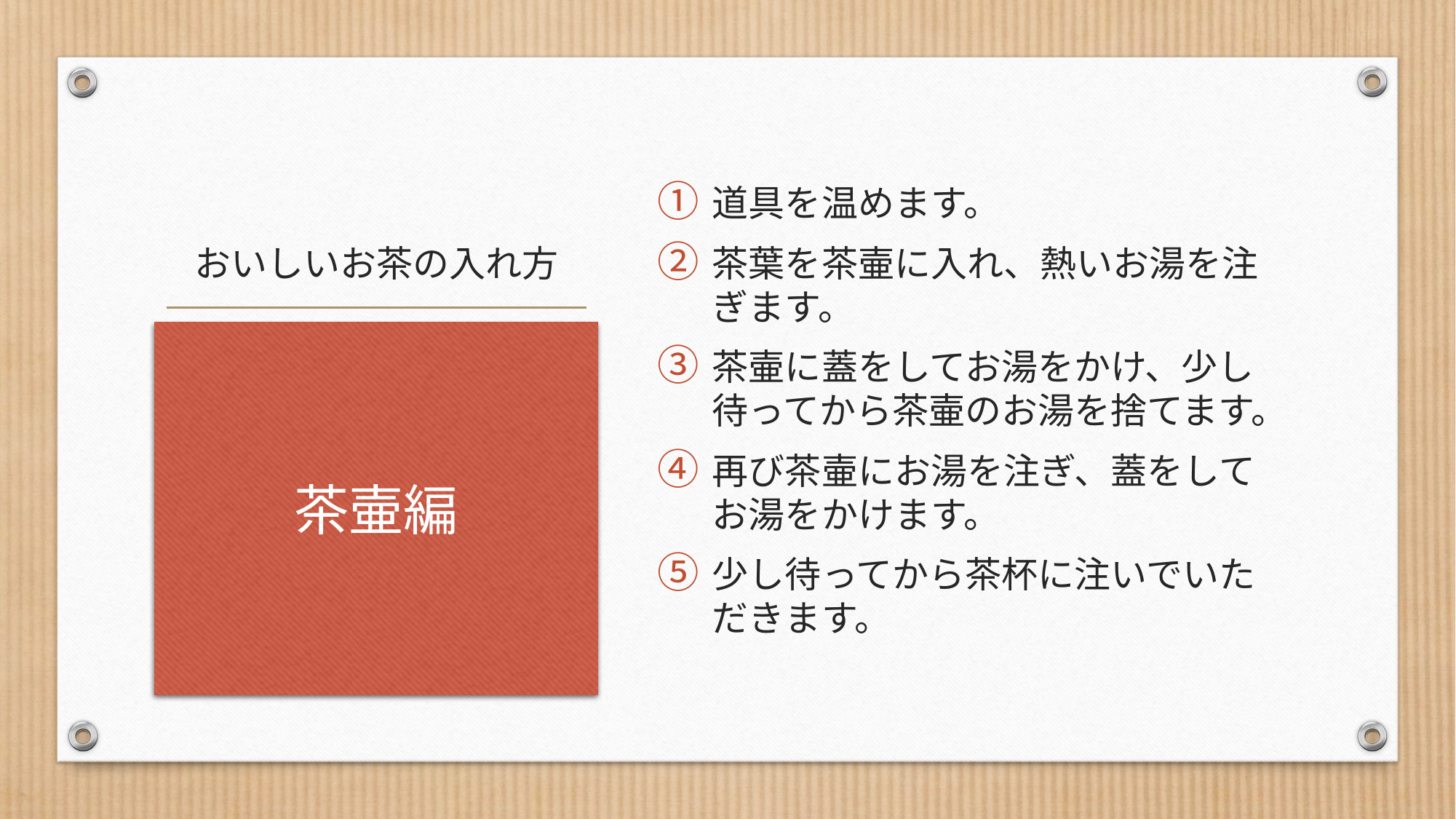

道具を温めます。
茶葉を茶壷に入れ、熱いお湯を注ぎます。
茶壷に蓋をしてお湯をかけ、少し待ってから茶壷のお湯を捨てます。
再び茶壷にお湯を注ぎ、蓋をしてお湯をかけます。
少し待ってから茶杯に注いでいただきます。
# おいしいお茶の入れ方
茶壷編